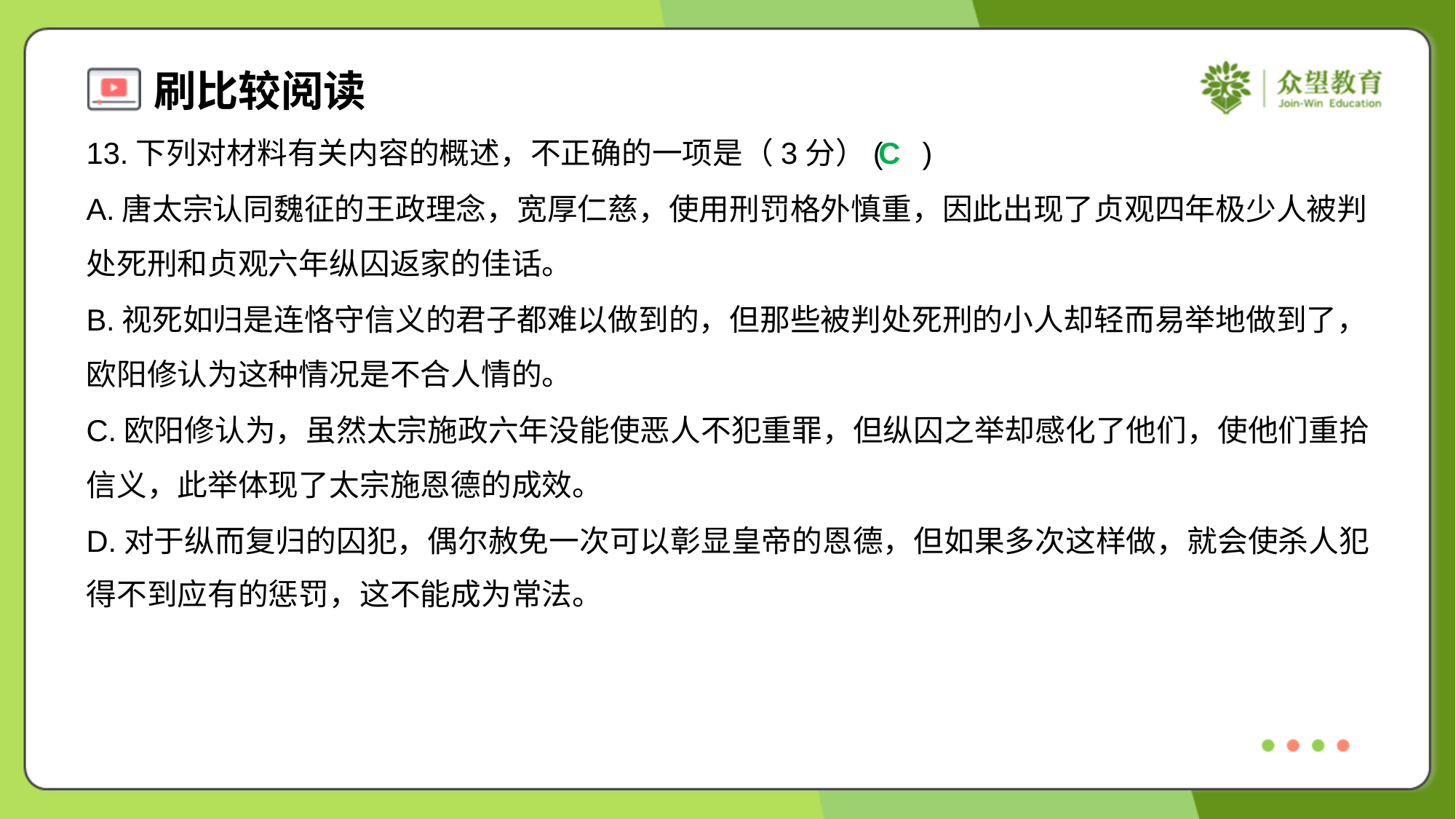

13.下列对材料有关内容的概述，不正确的一项是（3分）(     )
C
A.唐太宗认同魏征的王政理念，宽厚仁慈，使用刑罚格外慎重，因此出现了贞观四年极少人被判
处死刑和贞观六年纵囚返家的佳话。
B.视死如归是连恪守信义的君子都难以做到的，但那些被判处死刑的小人却轻而易举地做到了，
欧阳修认为这种情况是不合人情的。
C.欧阳修认为，虽然太宗施政六年没能使恶人不犯重罪，但纵囚之举却感化了他们，使他们重拾
信义，此举体现了太宗施恩德的成效。
D.对于纵而复归的囚犯，偶尔赦免一次可以彰显皇帝的恩德，但如果多次这样做，就会使杀人犯
得不到应有的惩罚，这不能成为常法。